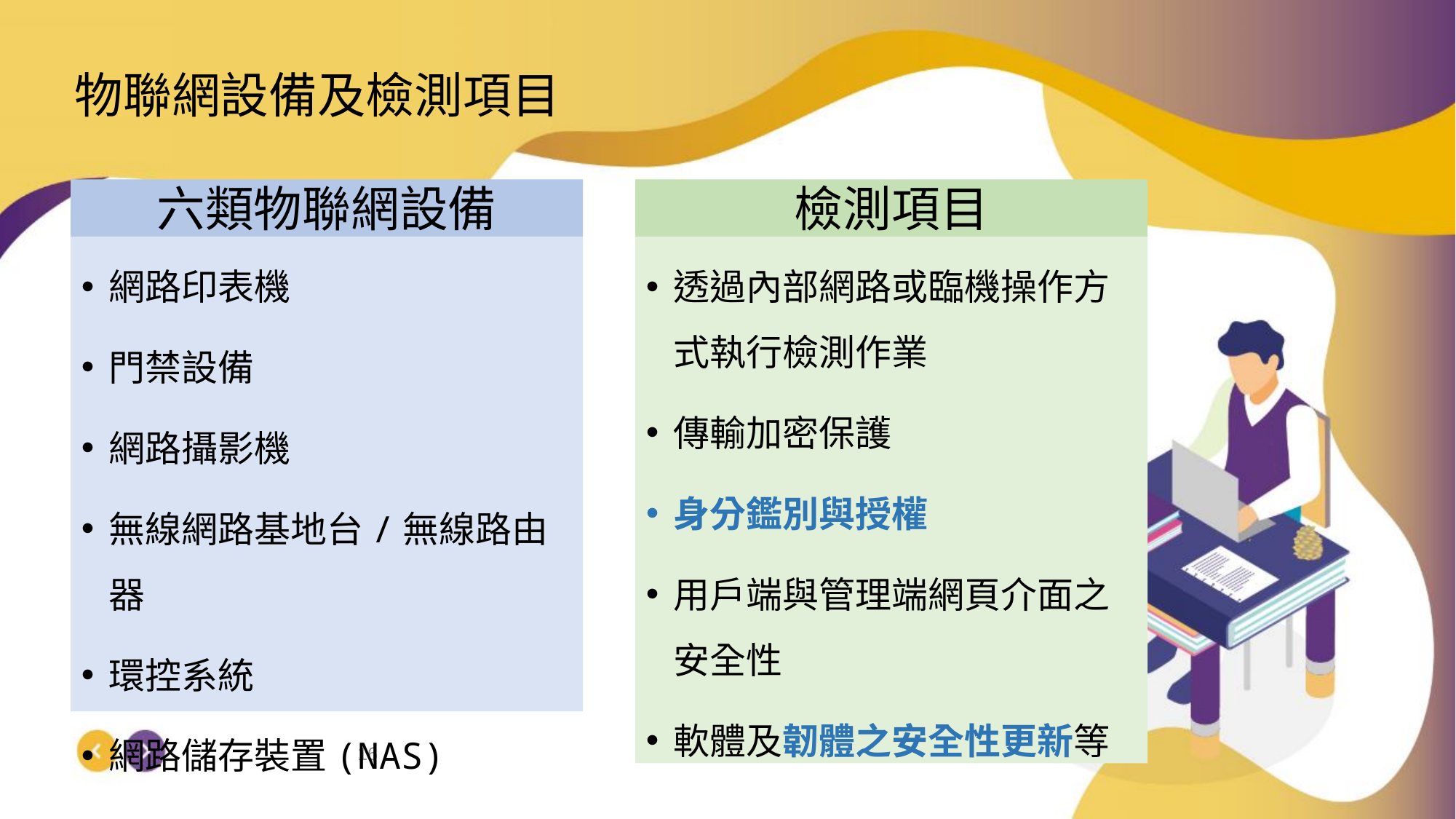

物聯網設備及檢測項目
六類物聯網設備
檢測項目
網路印表機
門禁設備
網路攝影機
無線網路基地台/無線路由器
環控系統
網路儲存裝置(NAS)
透過內部網路或臨機操作方式執行檢測作業
傳輸加密保護
身分鑑別與授權
用戶端與管理端網頁介面之安全性
軟體及韌體之安全性更新等